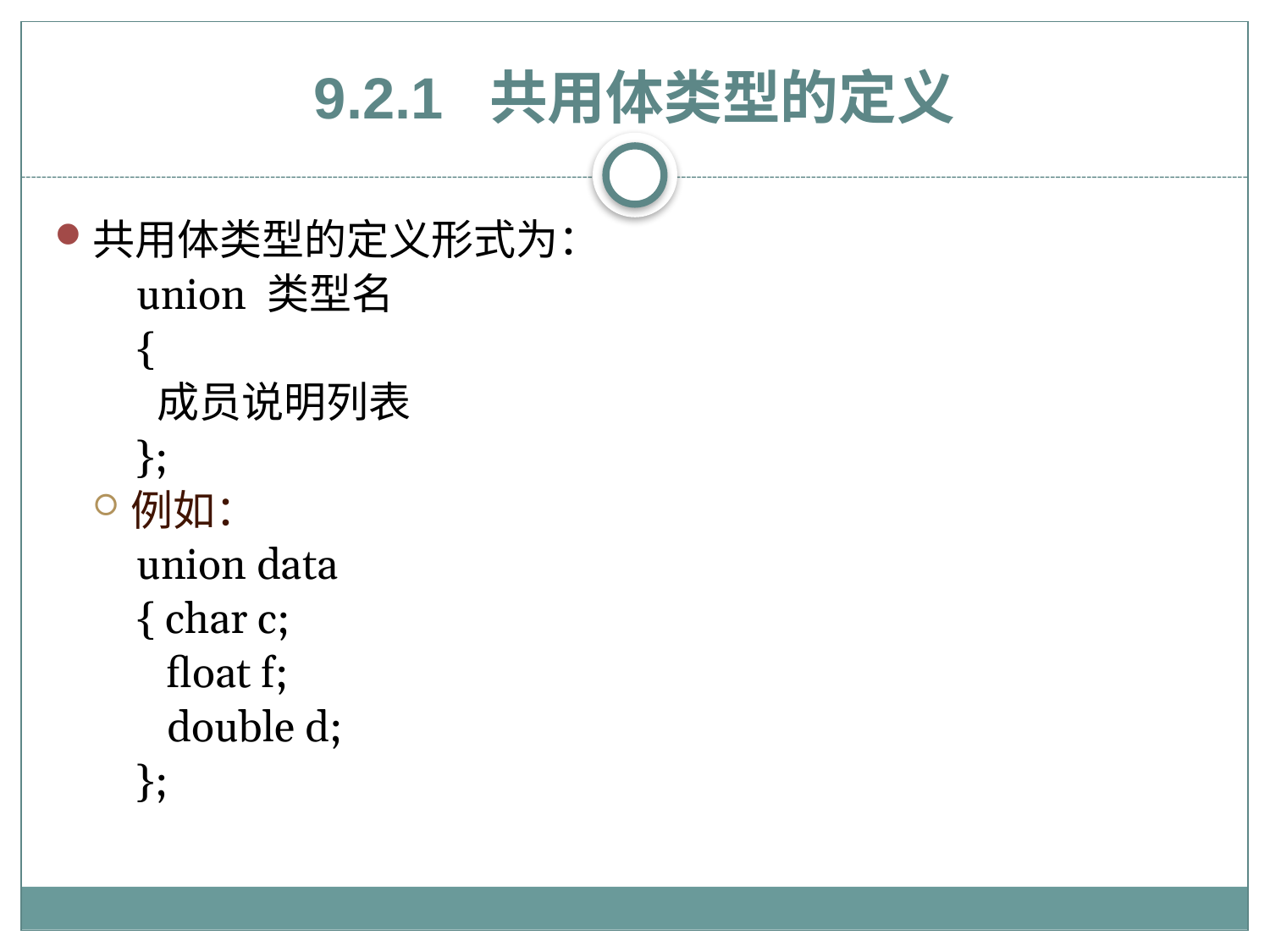

# 9.2.1  共用体类型的定义
共用体类型的定义形式为：
union 类型名
{
 成员说明列表
};
例如：
union data
{ char c;
   float f;
   double d;
};